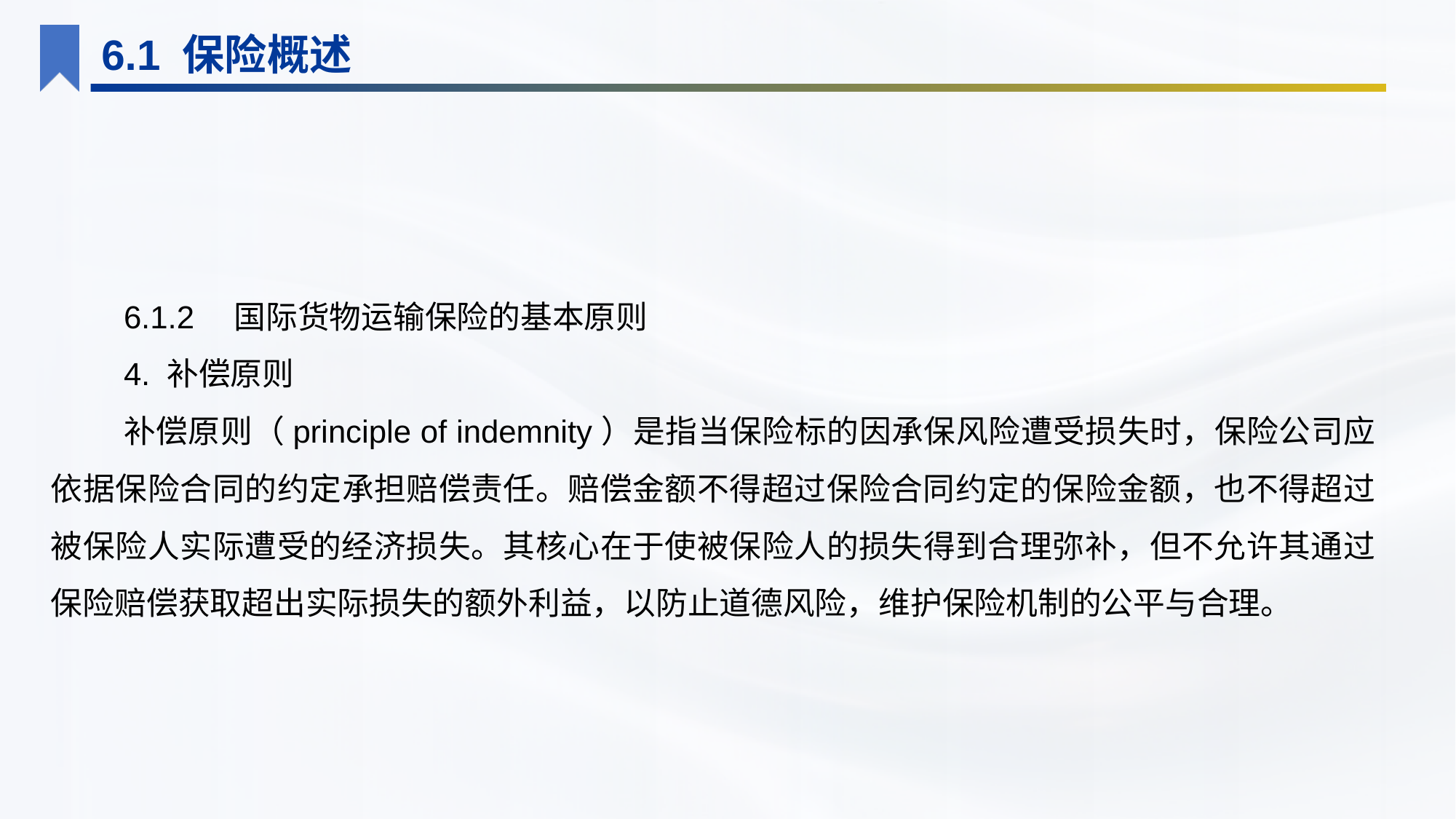

6.1 保险概述
6.1.2　国际货物运输保险的基本原则
4. 补偿原则
补偿原则（principle of indemnity）是指当保险标的因承保风险遭受损失时，保险公司应依据保险合同的约定承担赔偿责任。赔偿金额不得超过保险合同约定的保险金额，也不得超过被保险人实际遭受的经济损失。其核心在于使被保险人的损失得到合理弥补，但不允许其通过保险赔偿获取超出实际损失的额外利益，以防止道德风险，维护保险机制的公平与合理。